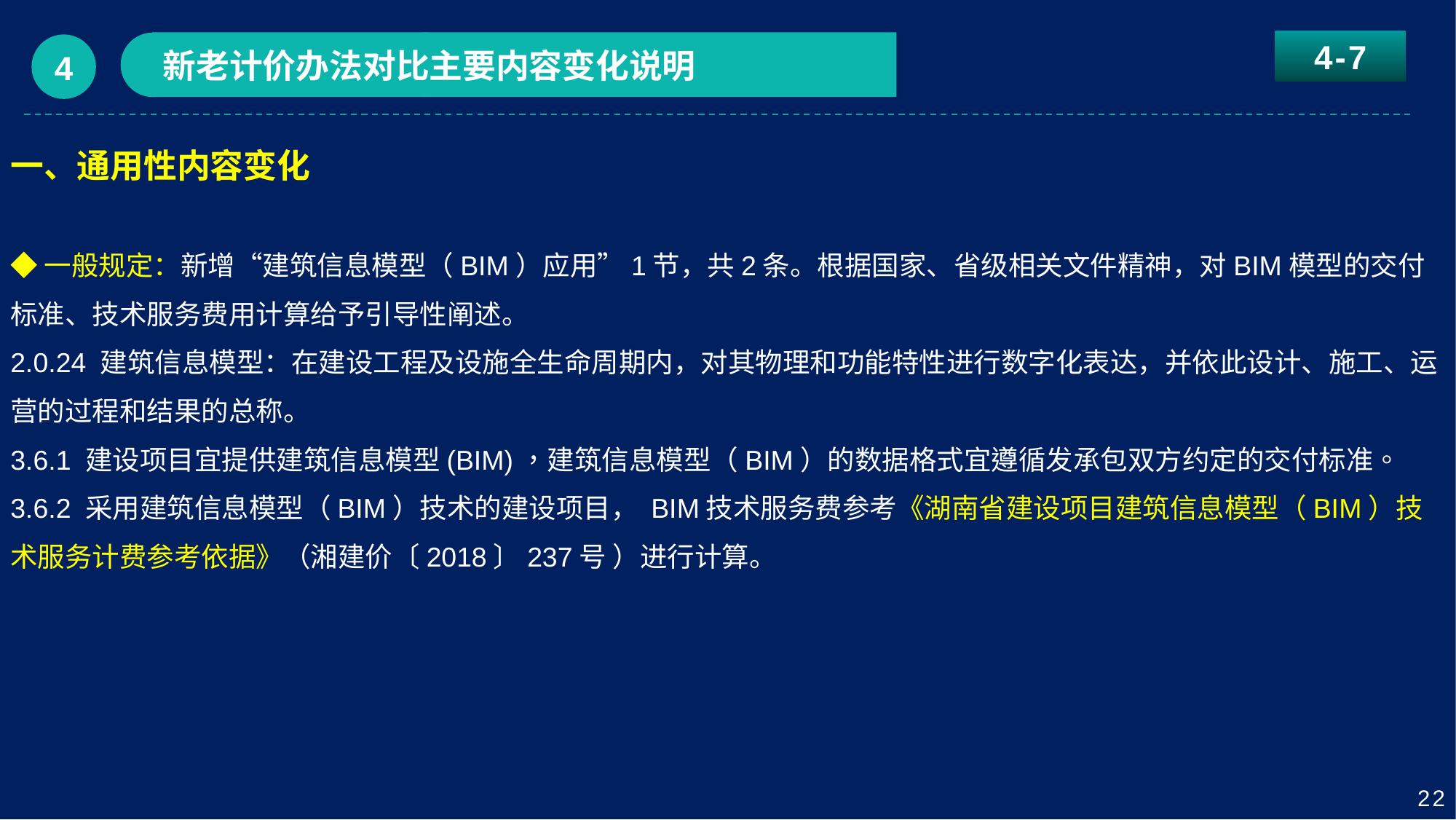

4-7
新老计价办法对比主要内容变化说明

4
一、通用性内容变化

◆一般规定：新增“建筑信息模型（BIM）应用”1节，共2条。根据国家、省级相关文件精神，对BIM模型的交付标准、技术服务费用计算给予引导性阐述。
2.0.24 建筑信息模型：在建设工程及设施全生命周期内，对其物理和功能特性进行数字化表达，并依此设计、施工、运营的过程和结果的总称。
3.6.1 建设项目宜提供建筑信息模型(BIM)，建筑信息模型（BIM）的数据格式宜遵循发承包双方约定的交付标准。
3.6.2 采用建筑信息模型（BIM）技术的建设项目， BIM技术服务费参考《湖南省建设项目建筑信息模型（BIM）技术服务计费参考依据》（湘建价〔2018〕237号 ）进行计算。
22